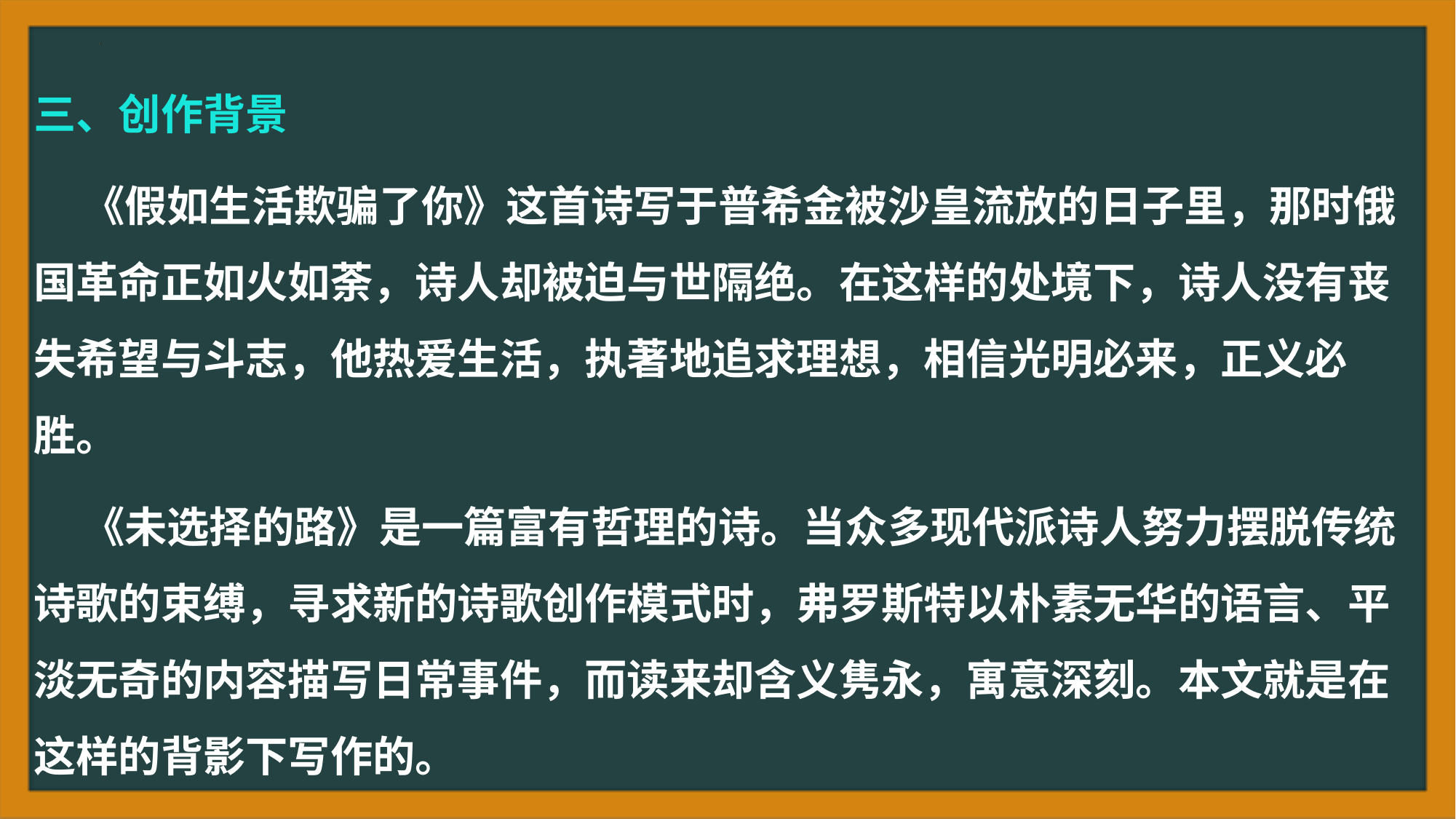

三、创作背景
    《假如生活欺骗了你》这首诗写于普希金被沙皇流放的日子里，那时俄国革命正如火如荼，诗人却被迫与世隔绝。在这样的处境下，诗人没有丧失希望与斗志，他热爱生活，执著地追求理想，相信光明必来，正义必胜。
    《未选择的路》是一篇富有哲理的诗。当众多现代派诗人努力摆脱传统诗歌的束缚，寻求新的诗歌创作模式时，弗罗斯特以朴素无华的语言、平淡无奇的内容描写日常事件，而读来却含义隽永，寓意深刻。本文就是在这样的背影下写作的。